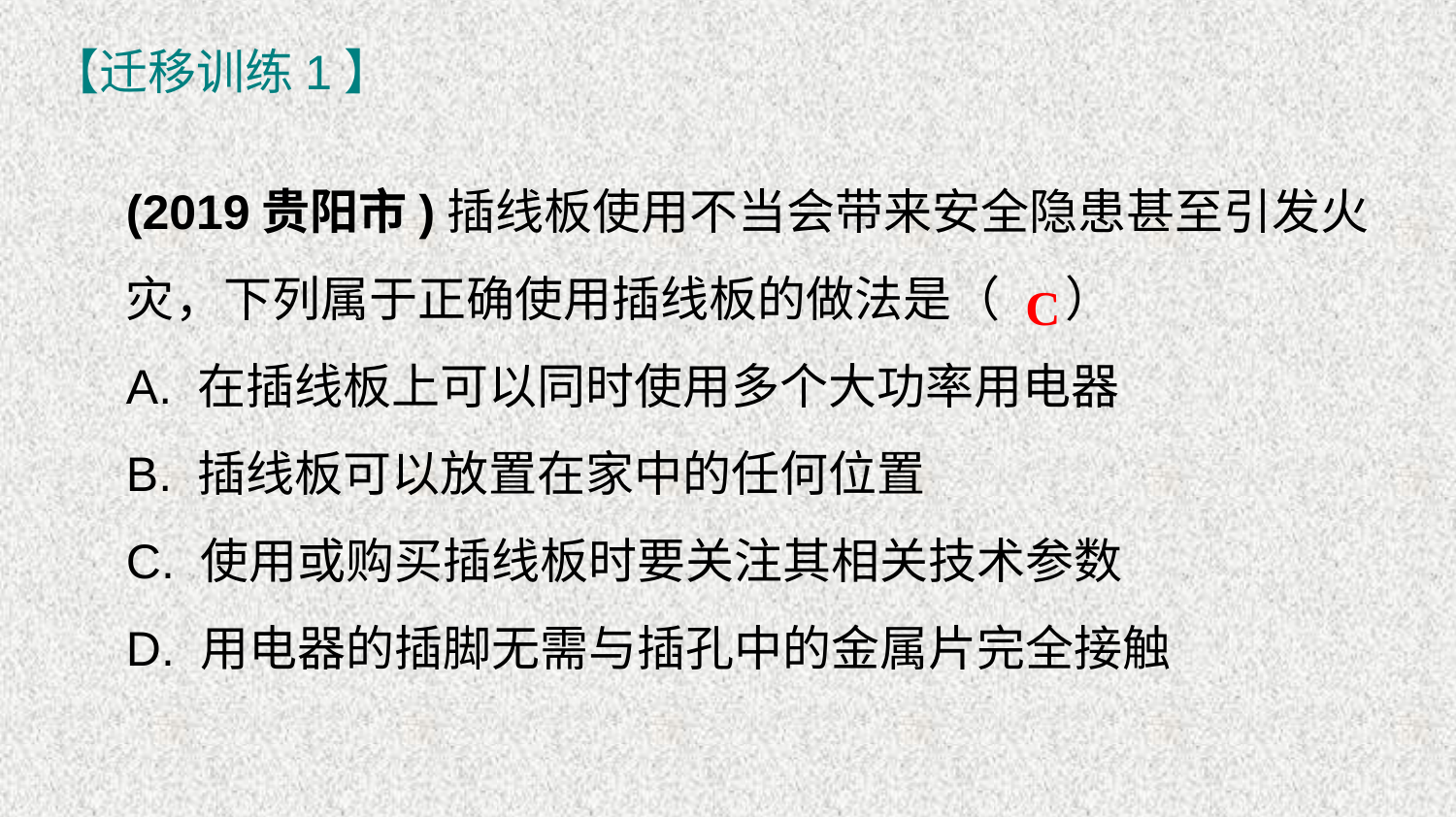

【迁移训练1】
(2019贵阳市)插线板使用不当会带来安全隐患甚至引发火灾，下列属于正确使用插线板的做法是（      ）
A. 在插线板上可以同时使用多个大功率用电器
B. 插线板可以放置在家中的任何位置
C. 使用或购买插线板时要关注其相关技术参数
D. 用电器的插脚无需与插孔中的金属片完全接触
C